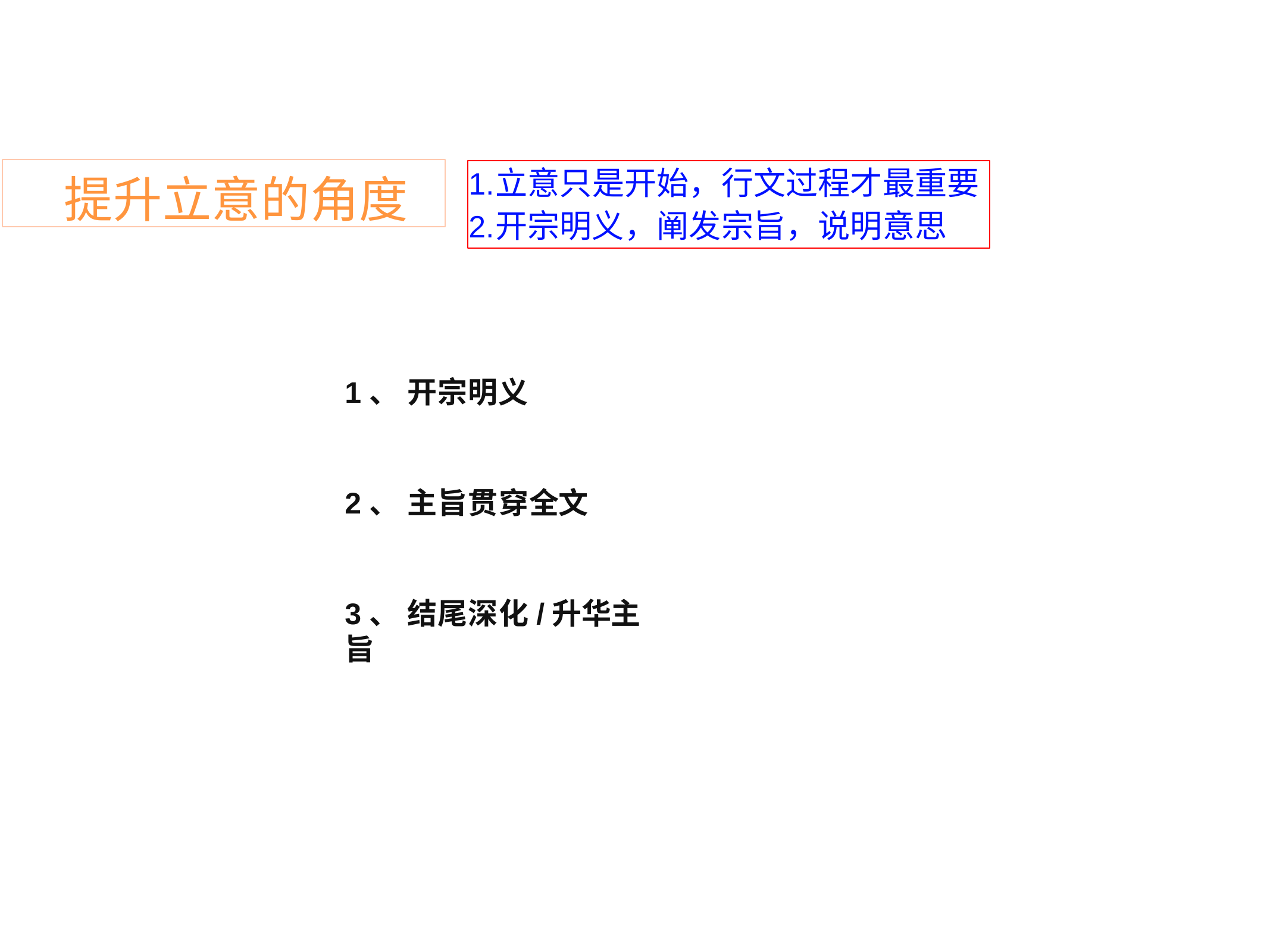

# 立意只是开始，行文过程才最重要
开宗明义，阐发宗旨，说明意思
提升立意的角度

1、 开宗明义

2、 主旨贯穿全文

3、 结尾深化/升华主旨